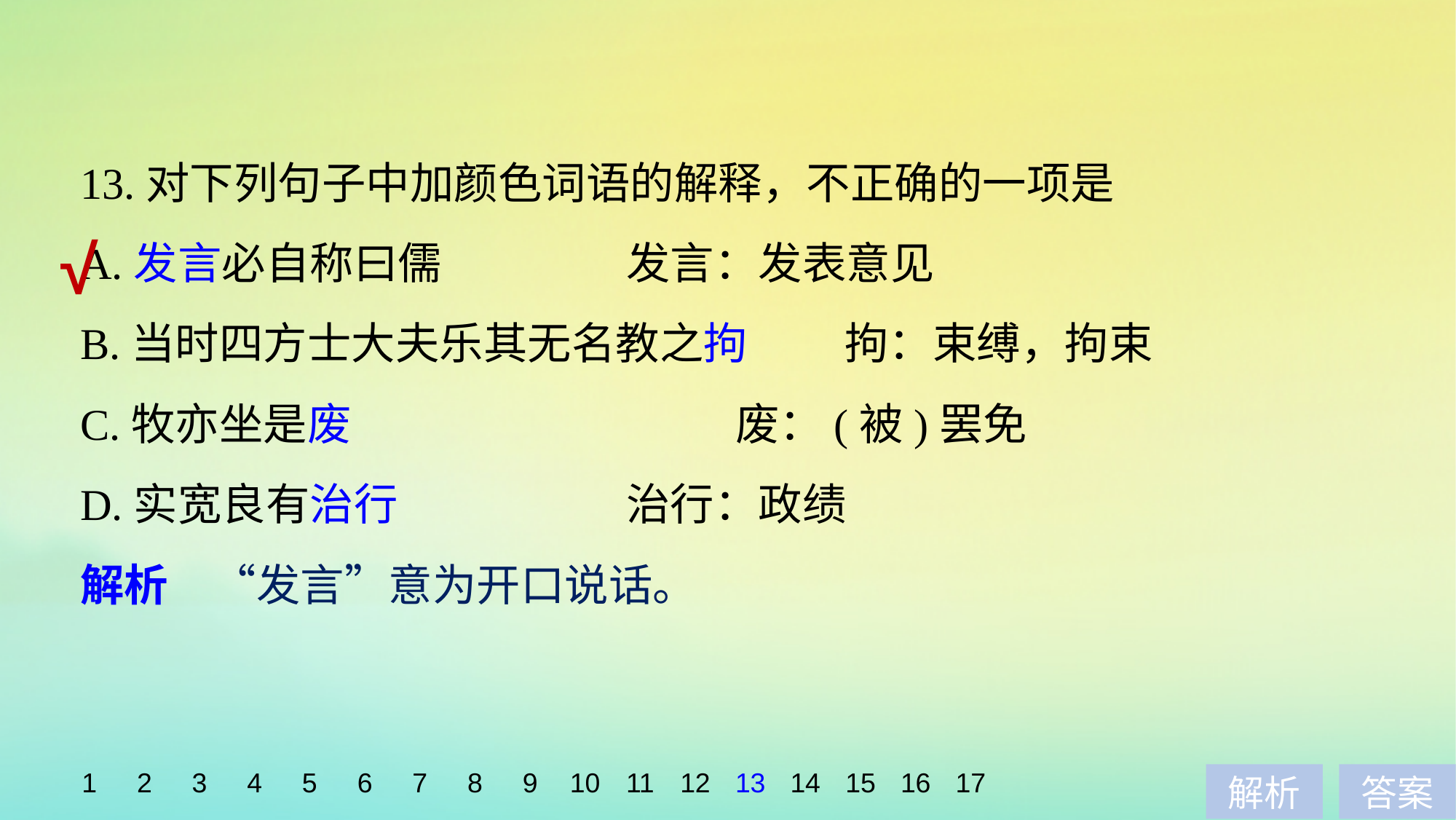

13.对下列句子中加颜色词语的解释，不正确的一项是
A.发言必自称曰儒		发言：发表意见
B.当时四方士大夫乐其无名教之拘  	拘：束缚，拘束
C.牧亦坐是废  				废：(被)罢免
D.实宽良有治行  		治行：政绩
解析　“发言”意为开口说话。
√
1
2
3
4
5
6
7
8
9
10
11
12
13
14
15
16
17
解析
答案